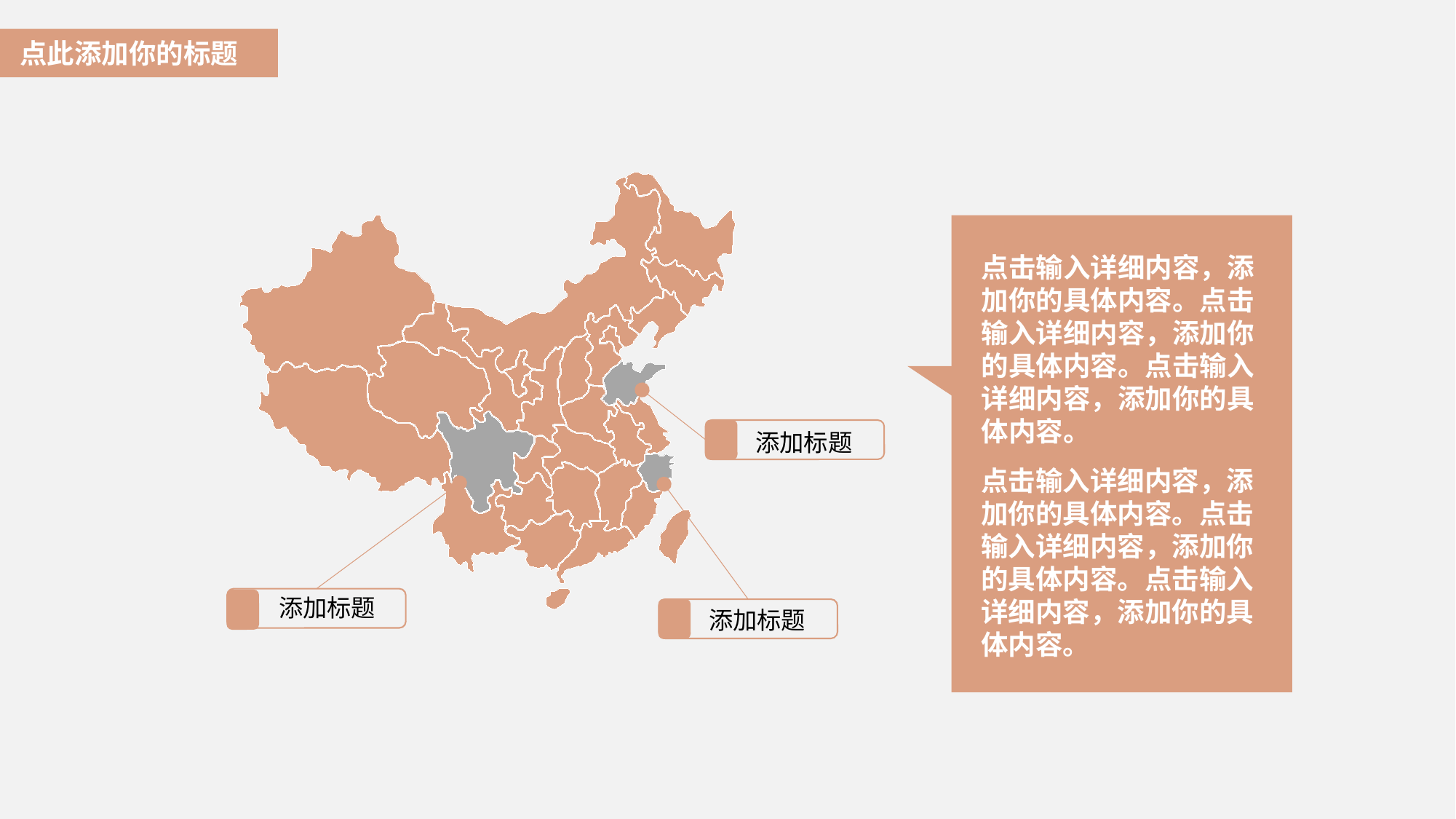

点此添加你的标题

点击输入详细内容，添加你的具体内容。点击输入详细内容，添加你的具体内容。点击输入详细内容，添加你的具体内容。

点击输入详细内容，添加你的具体内容。点击输入详细内容，添加你的具体内容。点击输入详细内容，添加你的具体内容。

添加标题
添加标题

添加标题